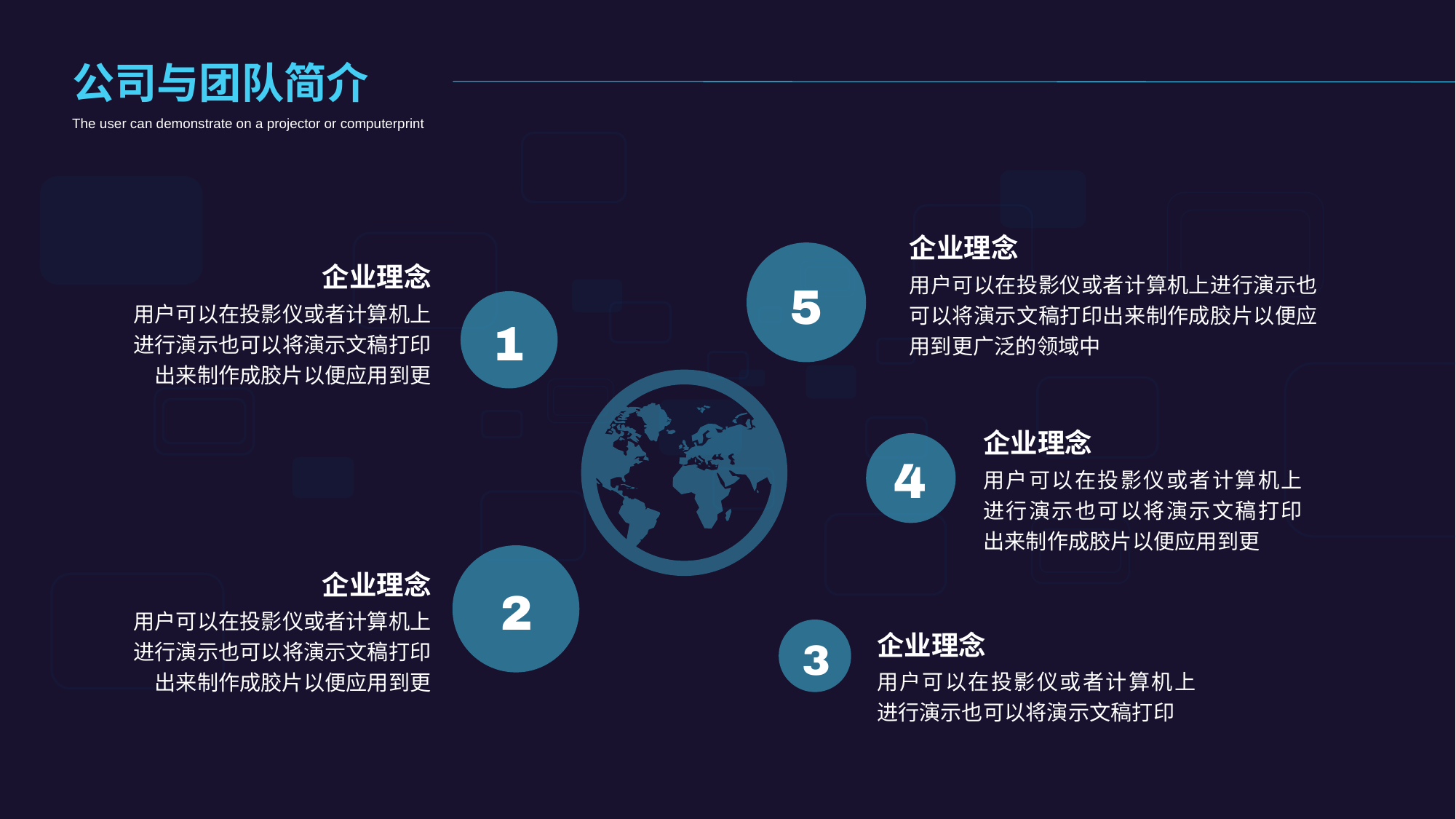

公司与团队简介
The user can demonstrate on a projector or computerprint
企业理念
用户可以在投影仪或者计算机上进行演示也可以将演示文稿打印出来制作成胶片以便应用到更广泛的领域中

5

1

4

2

3
企业理念
用户可以在投影仪或者计算机上进行演示也可以将演示文稿打印出来制作成胶片以便应用到更
企业理念
用户可以在投影仪或者计算机上进行演示也可以将演示文稿打印出来制作成胶片以便应用到更
企业理念
用户可以在投影仪或者计算机上进行演示也可以将演示文稿打印出来制作成胶片以便应用到更
企业理念
用户可以在投影仪或者计算机上进行演示也可以将演示文稿打印